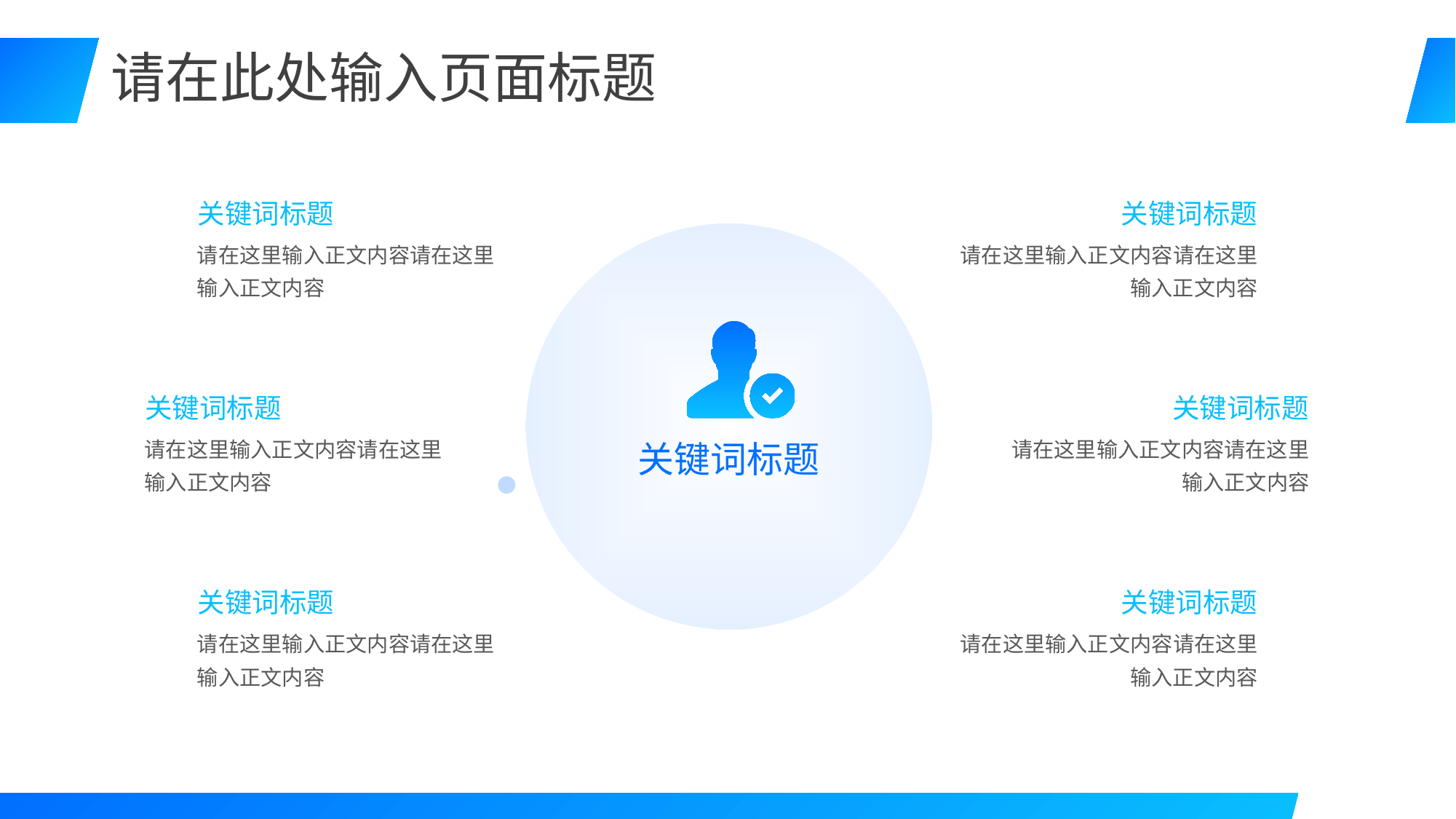

# 请在此处输入页面标题

关键词标题
请在这里输入正文内容请在这里输入正文内容

关键词标题
请在这里输入正文内容请在这里输入正文内容

关键词标题

关键词标题
请在这里输入正文内容请在这里输入正文内容

关键词标题
请在这里输入正文内容请在这里输入正文内容

关键词标题
请在这里输入正文内容请在这里输入正文内容

关键词标题
请在这里输入正文内容请在这里输入正文内容